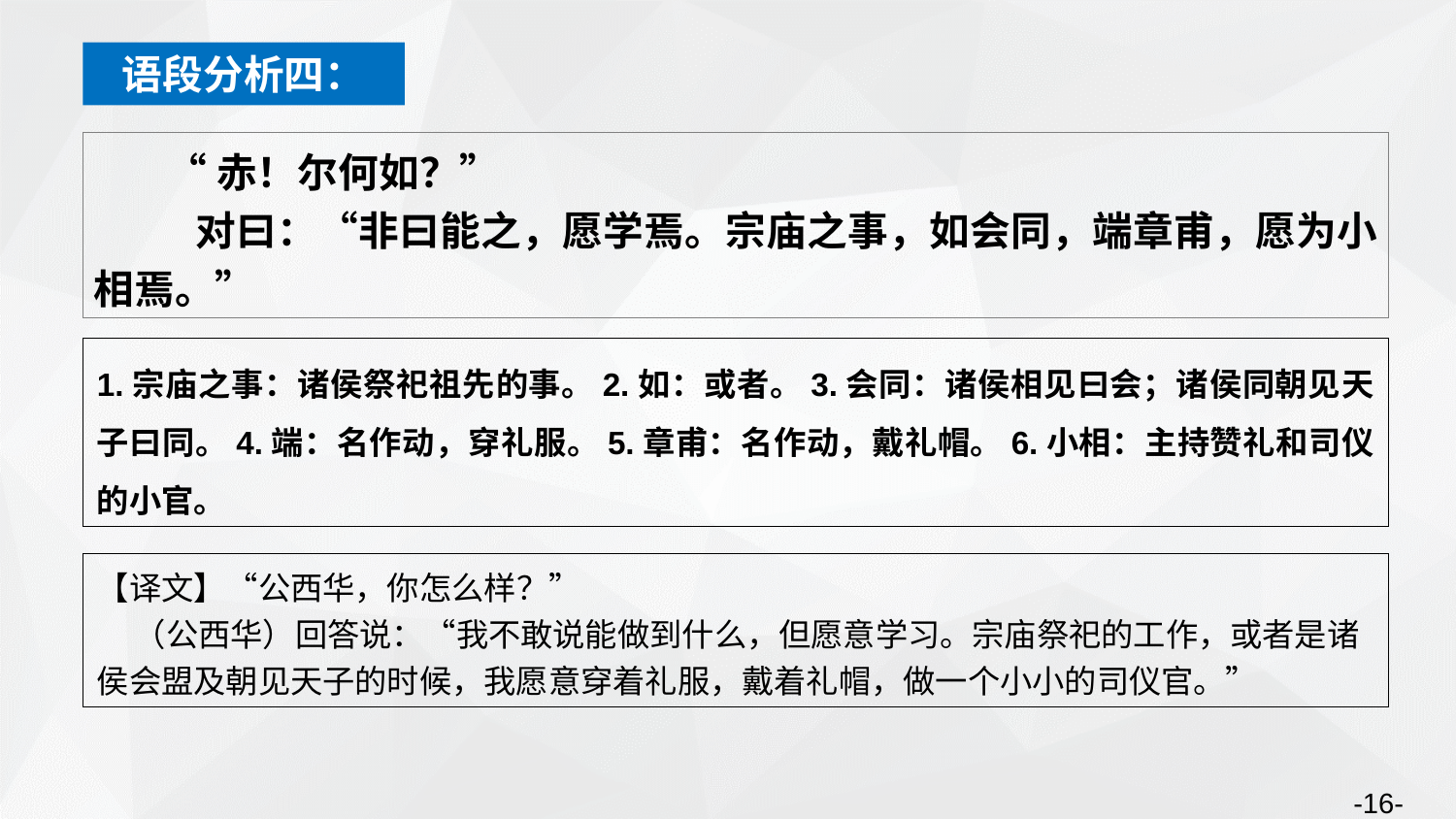

语段分析四：
“赤！尔何如？”
  对曰：“非曰能之，愿学焉。宗庙之事，如会同，端章甫，愿为小相焉。”
1.宗庙之事：诸侯祭祀祖先的事。2.如：或者。3.会同：诸侯相见曰会；诸侯同朝见天子曰同。4.端：名作动，穿礼服。5.章甫：名作动，戴礼帽。6.小相：主持赞礼和司仪的小官。
【译文】“公西华，你怎么样？”
    （公西华）回答说：“我不敢说能做到什么，但愿意学习。宗庙祭祀的工作，或者是诸侯会盟及朝见天子的时候，我愿意穿着礼服，戴着礼帽，做一个小小的司仪官。”
-16-